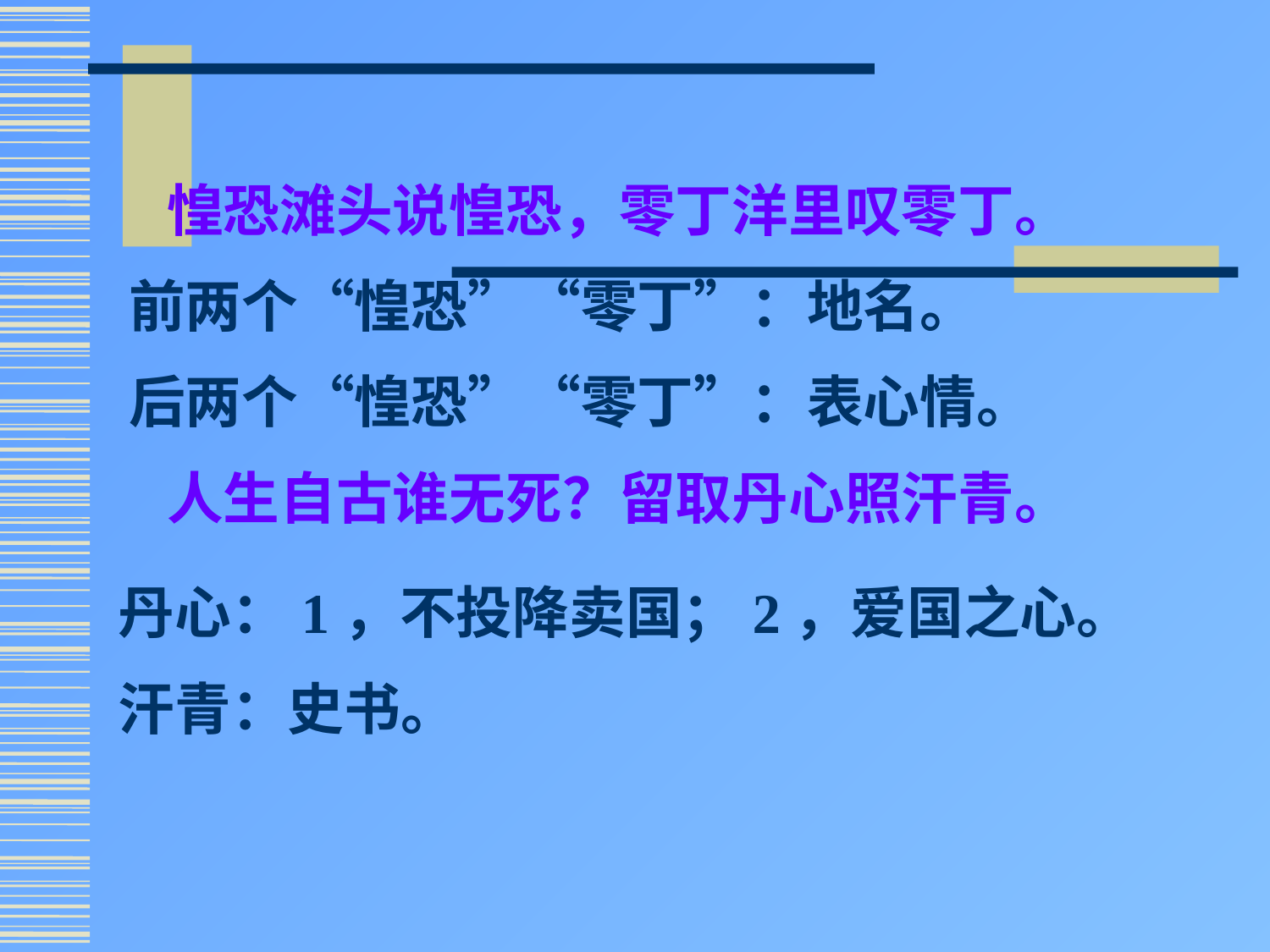

惶恐滩头说惶恐，零丁洋里叹零丁。

人生自古谁无死？留取丹心照汗青。
前两个“惶恐”“零丁”：地名。
后两个“惶恐”“零丁”：表心情。

丹心：1，不投降卖国；2，爱国之心。
汗青：史书。